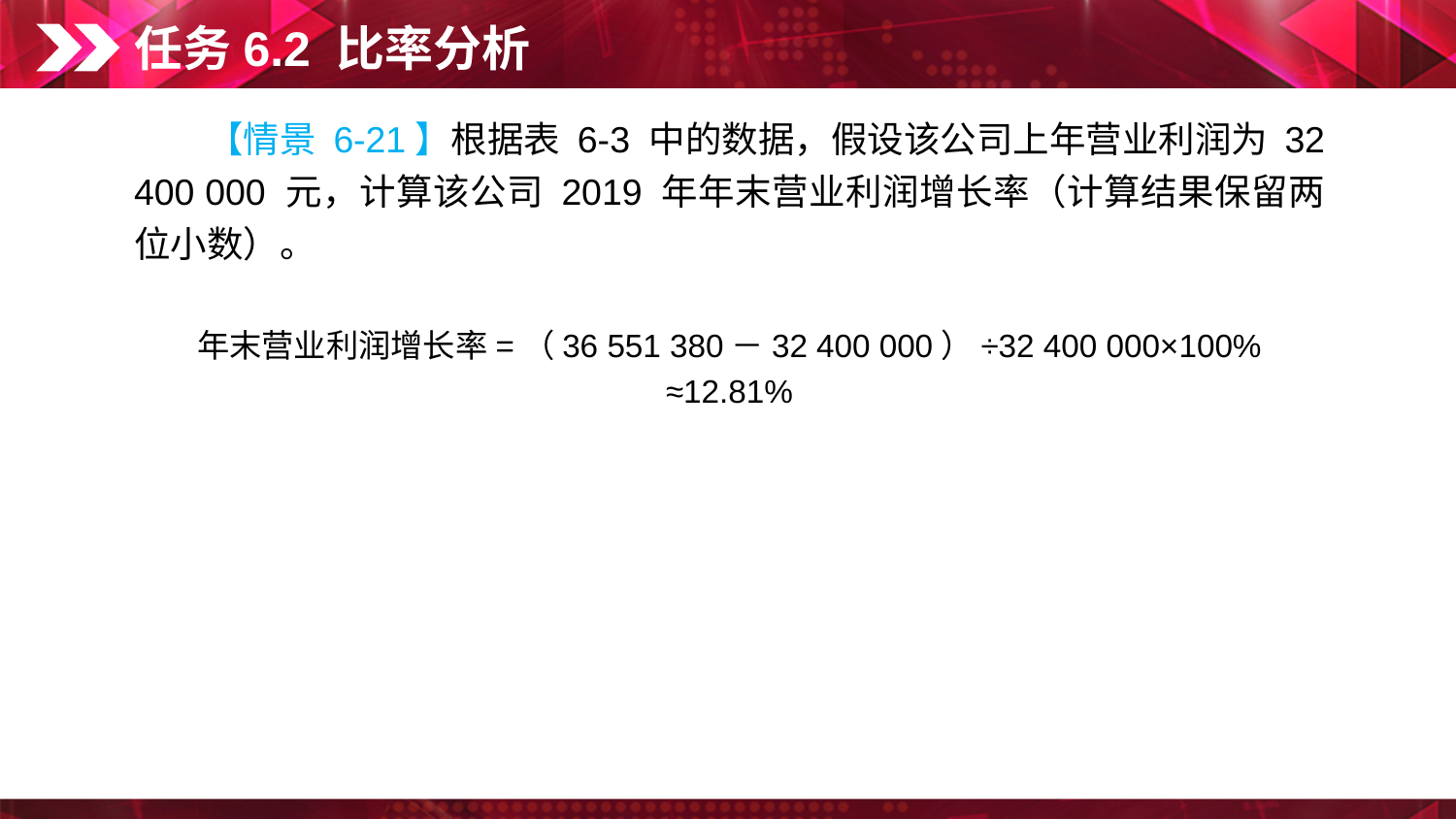

任务6.2 比率分析

　　【情景 6-21】根据表 6-3 中的数据，假设该公司上年营业利润为 32 400 000 元，计算该公司 2019 年年末营业利润增长率（计算结果保留两位小数）。

年末营业利润增长率=（36 551 380－32 400 000）÷32 400 000×100% ≈12.81%